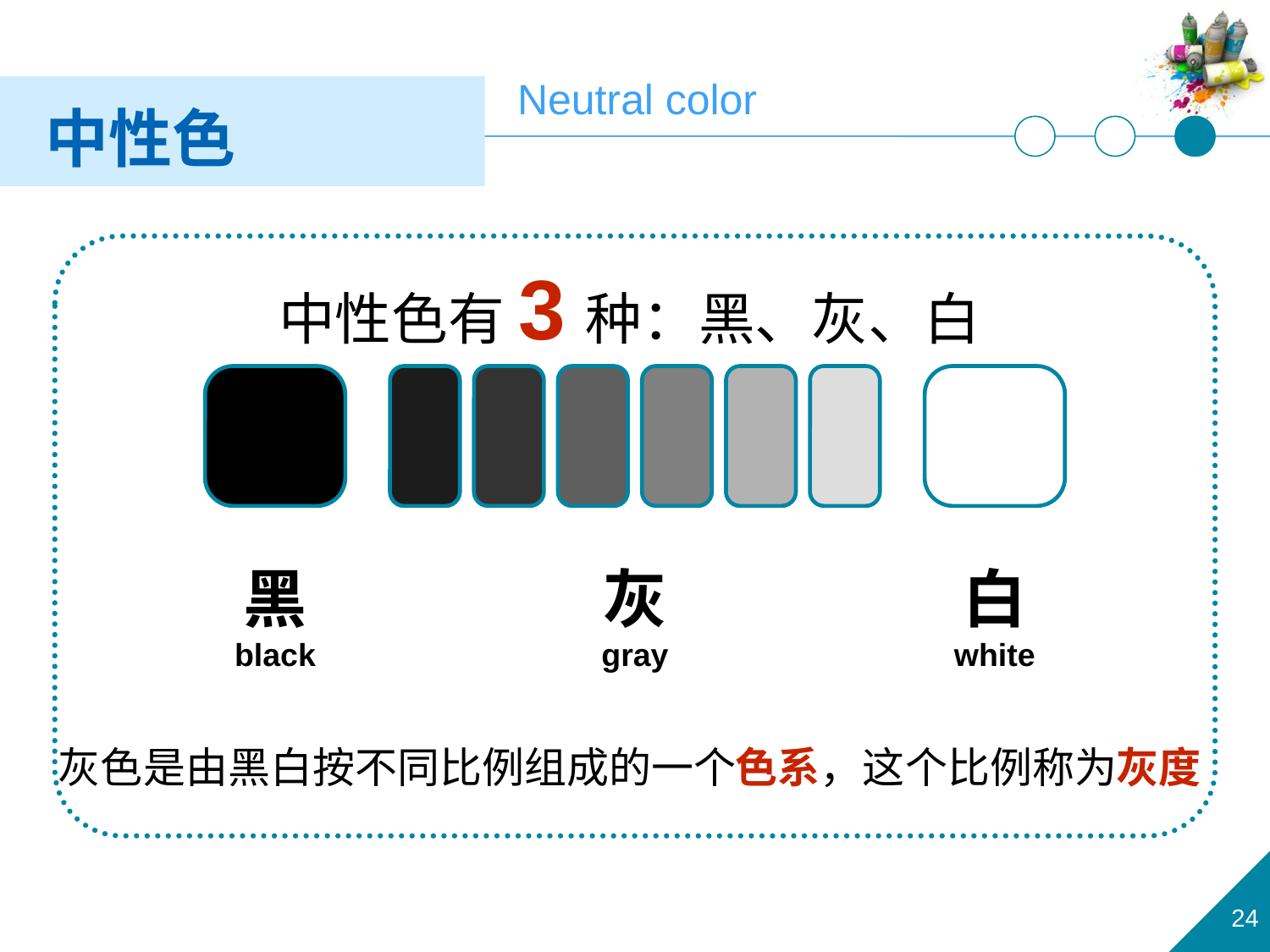

Neutral color
中性色

中性色有3种：黑、灰、白
黑
black

黑
black
灰
gray
白
white
灰色是由黑白按不同比例组成的一个色系，这个比例称为灰度
24